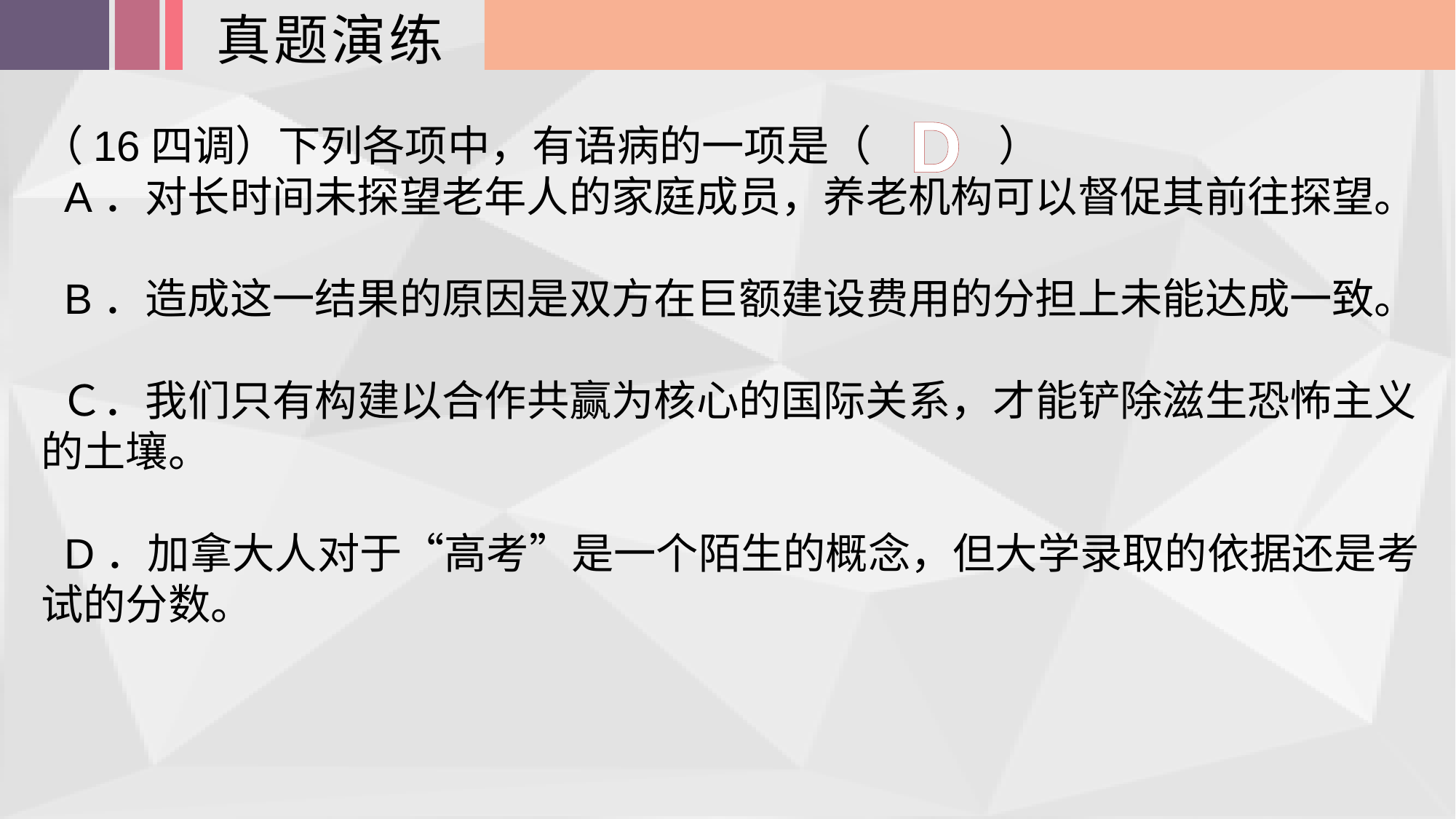

真题演练

D
（16四调）下列各项中，有语病的一项是（　　　）
  A．对长时间未探望老年人的家庭成员，养老机构可以督促其前往探望。

  B．造成这一结果的原因是双方在巨额建设费用的分担上未能达成一致。

 Ｃ．我们只有构建以合作共赢为核心的国际关系，才能铲除滋生恐怖主义的土壤。

  D．加拿大人对于“高考”是一个陌生的概念，但大学录取的依据还是考试的分数。